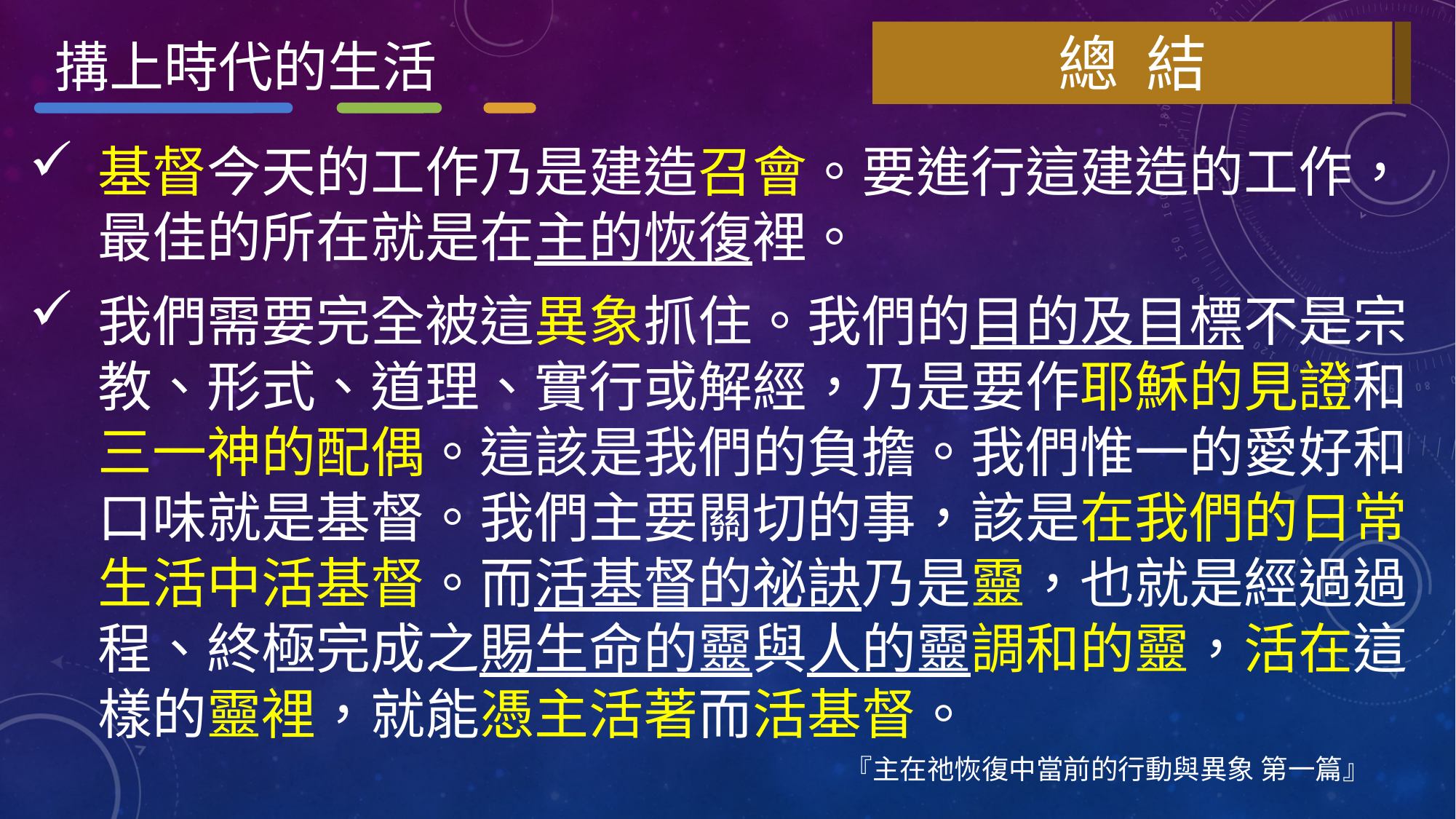

總  結

搆上時代的生活

基督今天的工作乃是建造召會。要進行這建造的工作，最佳的所在就是在主的恢復裡。
我們需要完全被這異象抓住。我們的目的及目標不是宗教、形式、道理、實行或解經，乃是要作耶穌的見證和三一神的配偶。這該是我們的負擔。我們惟一的愛好和口味就是基督。我們主要關切的事，該是在我們的日常生活中活基督。而活基督的祕訣乃是靈，也就是經過過程、終極完成之賜生命的靈與人的靈調和的靈，活在這樣的靈裡，就能憑主活著而活基督。
『主在祂恢復中當前的行動與異象 第一篇』